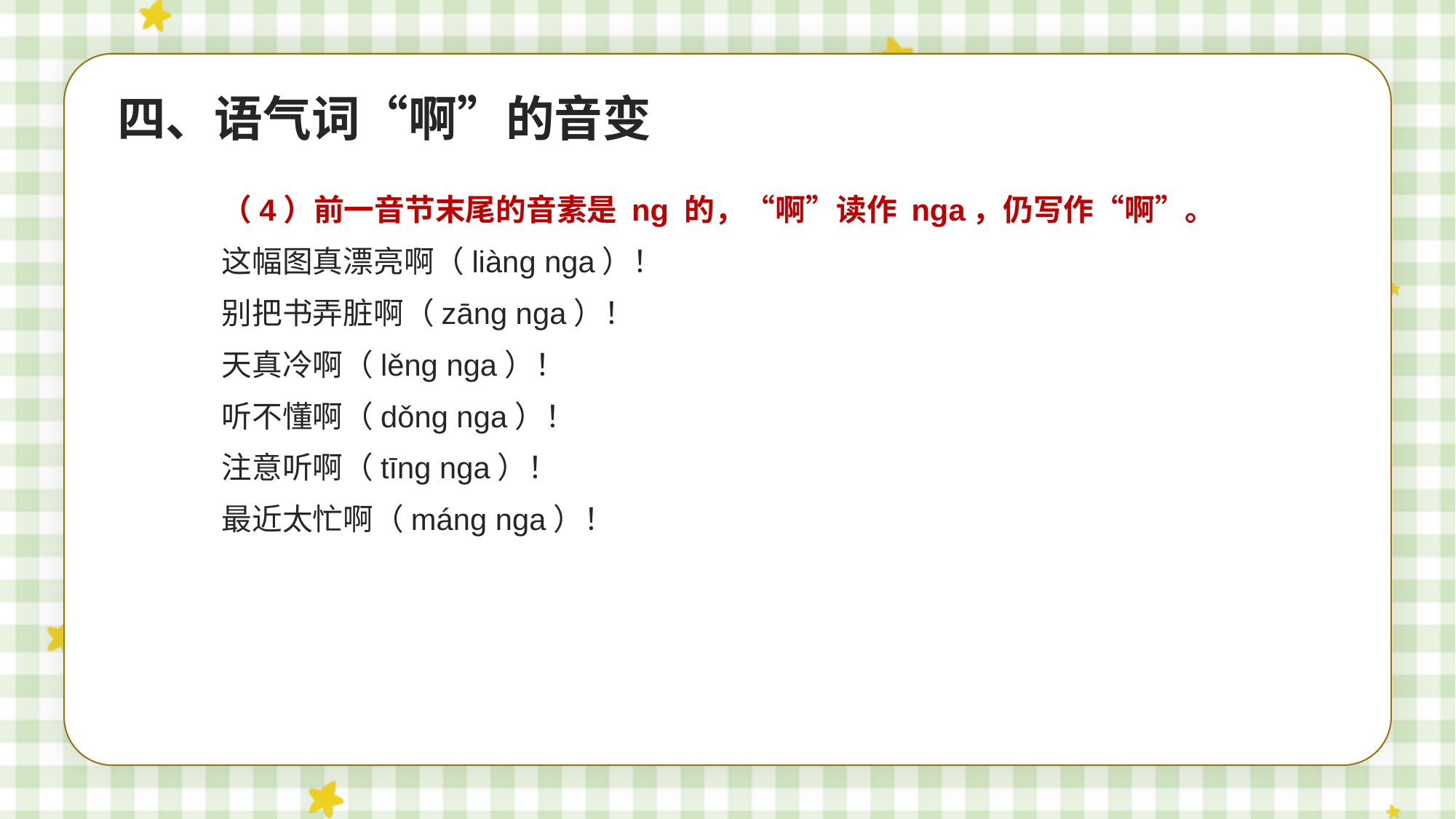

四、语气词“啊”的音变
（4）前一音节末尾的音素是 ng 的，“啊”读作 nga，仍写作“啊”。
这幅图真漂亮啊（liàng nga）！
别把书弄脏啊（zāng nga）！
天真冷啊（lěng nga）！
听不懂啊（dǒng nga）！
注意听啊（tīng nga）！
最近太忙啊（máng nga）！